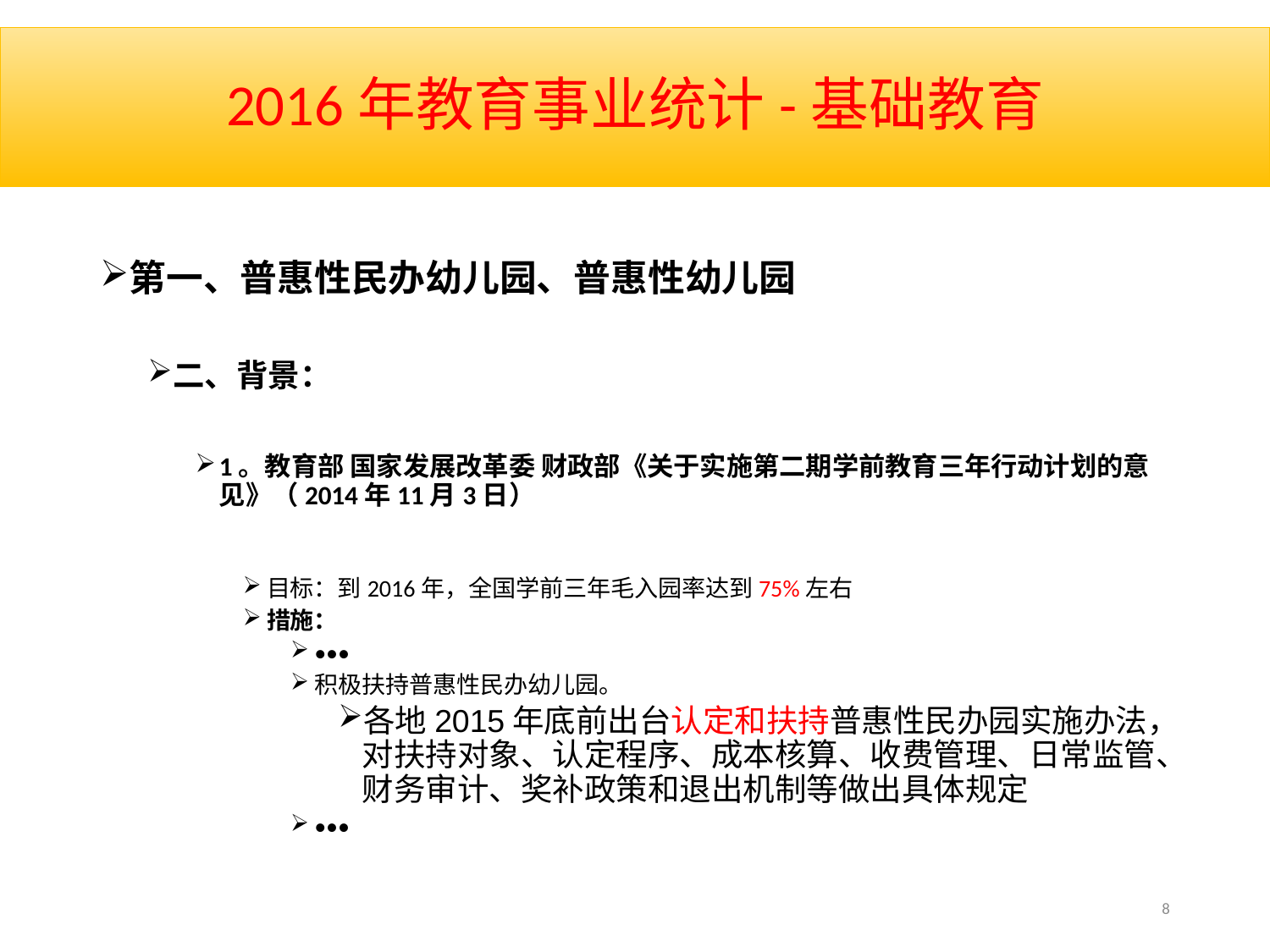

# 2016年教育事业统计-基础教育
第一、普惠性民办幼儿园、普惠性幼儿园

二、背景：

1。教育部 国家发展改革委 财政部《关于实施第二期学前教育三年行动计划的意见》（2014年11月3日）

目标：到2016年，全国学前三年毛入园率达到75%左右
措施：
•••
积极扶持普惠性民办幼儿园。
各地2015年底前出台认定和扶持普惠性民办园实施办法，对扶持对象、认定程序、成本核算、收费管理、日常监管、财务审计、奖补政策和退出机制等做出具体规定
•••

8